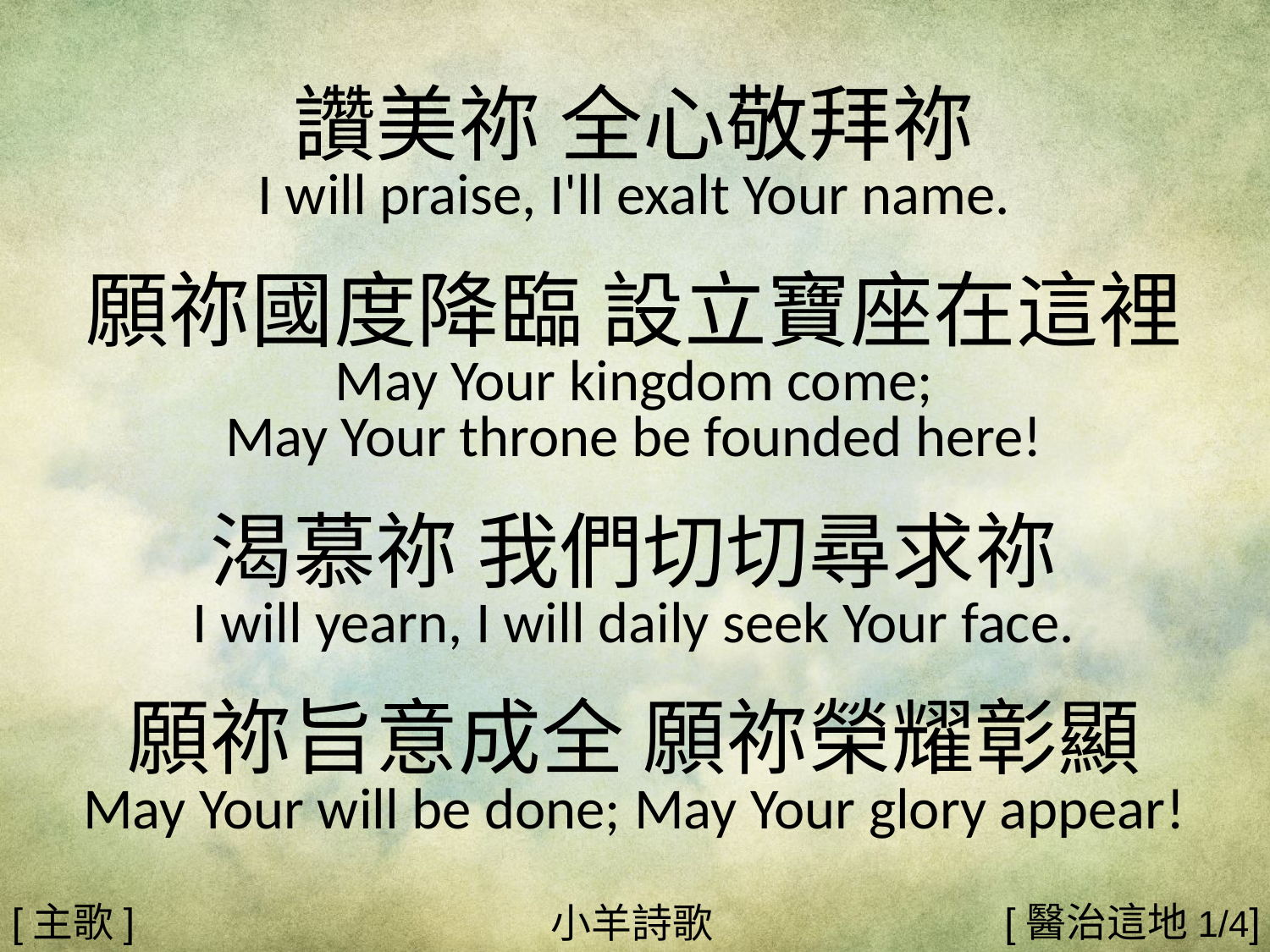

讚美祢 全心敬拜祢
I will praise, I'll exalt Your name.

願祢國度降臨 設立寶座在這裡
May Your kingdom come;
May Your throne be founded here!

渴慕祢 我們切切尋求祢
I will yearn, I will daily seek Your face.

願祢旨意成全 願祢榮耀彰顯
May Your will be done; May Your glory appear!
#

[主歌]
[醫治這地1/4]
小羊詩歌